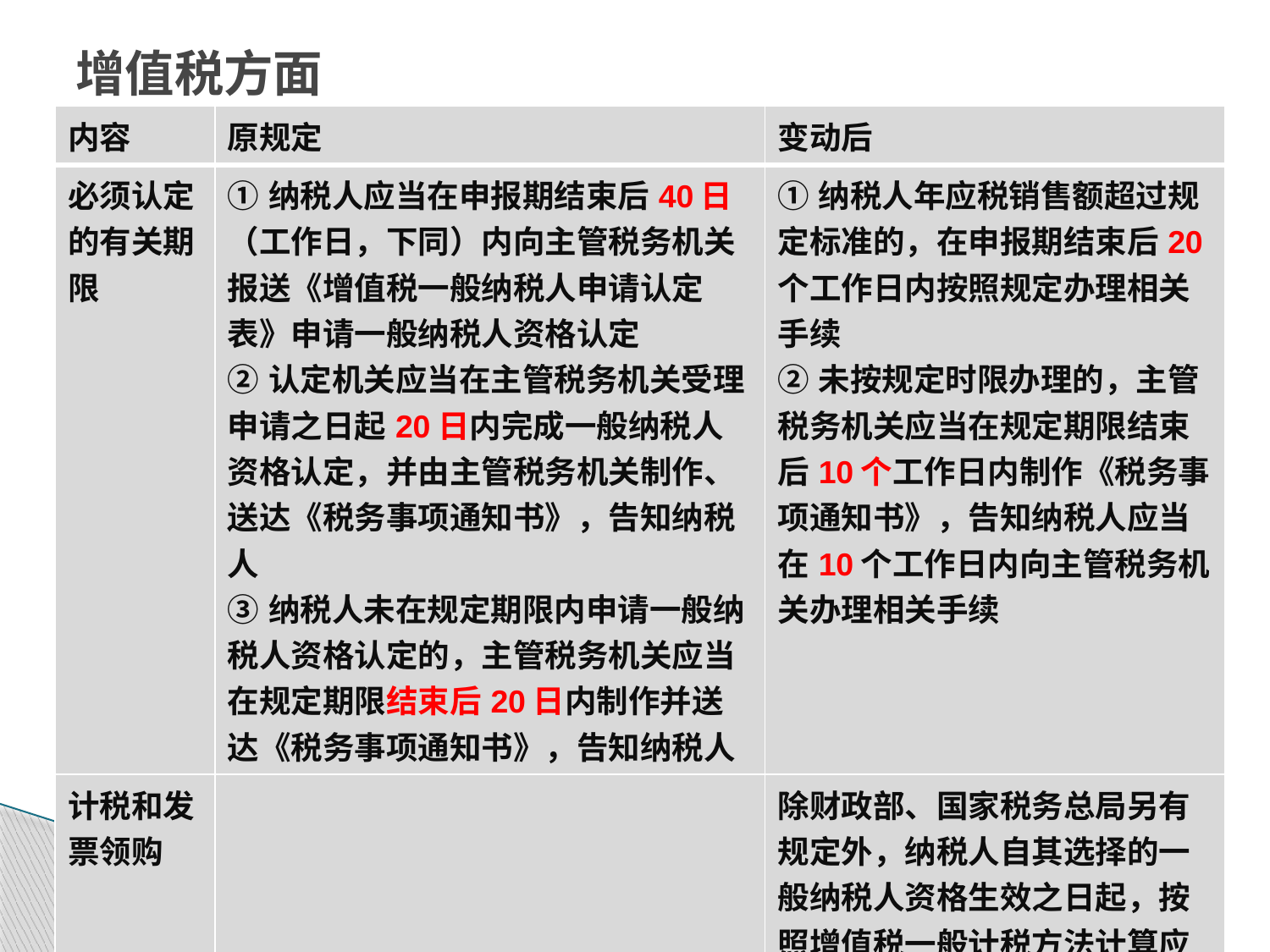

# 增值税方面
| 内容 | 原规定 | 变动后 |
| --- | --- | --- |
| 必须认定的有关期限 | ①纳税人应当在申报期结束后40日（工作日，下同）内向主管税务机关报送《增值税一般纳税人申请认定表》申请一般纳税人资格认定 ②认定机关应当在主管税务机关受理申请之日起20日内完成一般纳税人资格认定，并由主管税务机关制作、送达《税务事项通知书》，告知纳税人 ③纳税人未在规定期限内申请一般纳税人资格认定的，主管税务机关应当在规定期限结束后20日内制作并送达《税务事项通知书》，告知纳税人 | ①纳税人年应税销售额超过规定标准的，在申报期结束后20个工作日内按照规定办理相关手续 ②未按规定时限办理的，主管税务机关应当在规定期限结束后10个工作日内制作《税务事项通知书》，告知纳税人应当在10个工作日内向主管税务机关办理相关手续 |
| 计税和发票领购 |  | 除财政部、国家税务总局另有规定外，纳税人自其选择的一般纳税人资格生效之日起，按照增值税一般计税方法计算应纳税额，并按照规定领用增值税专用发票 |
|  |  | 自2015年4月1日起施行 |